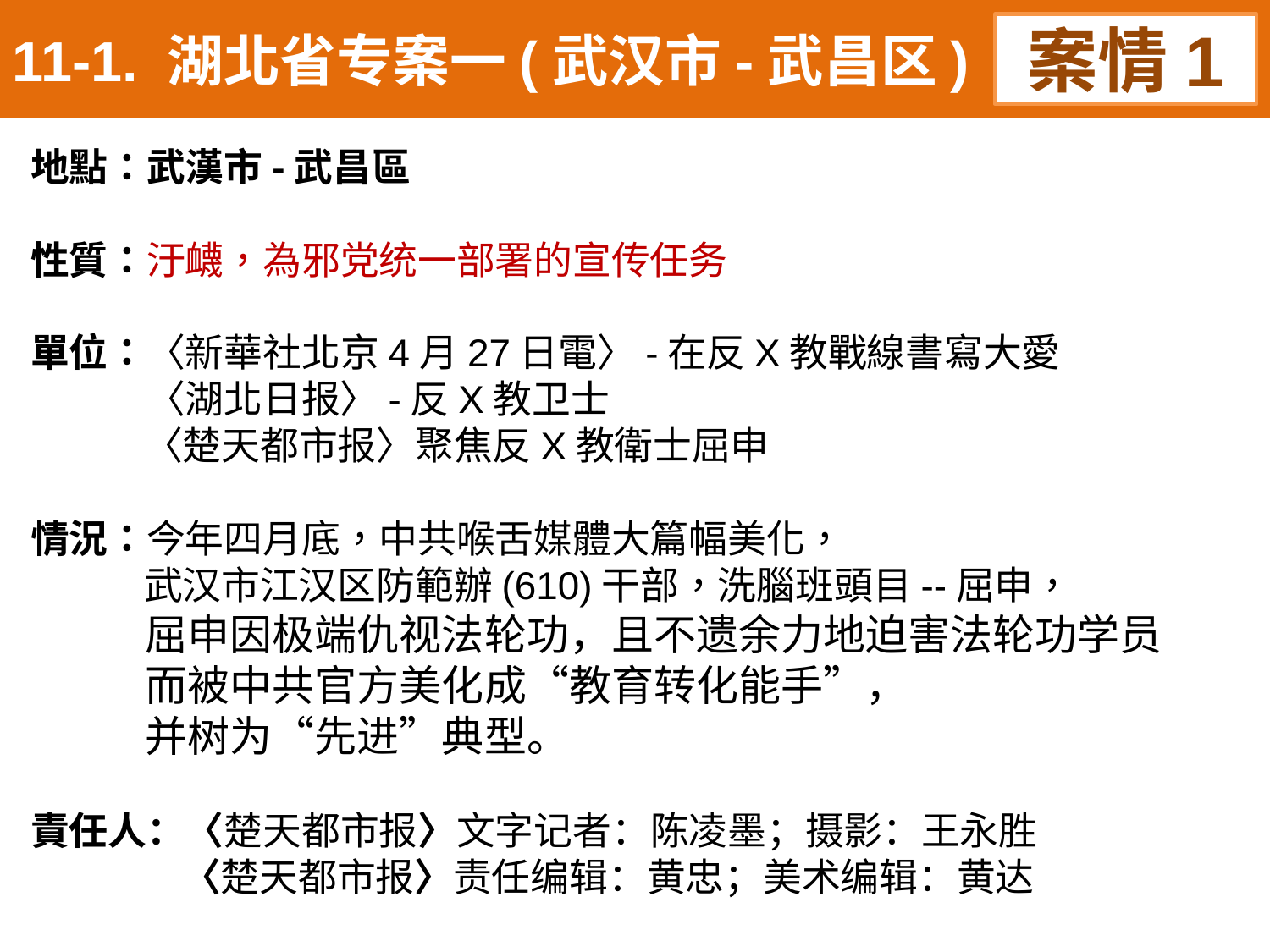

11-1. 湖北省专案一(武汉市-武昌区)
案情1

地點：武漢市-武昌區

性質：汙衊，為邪党统一部署的宣传任务

單位：〈新華社北京4月27日電〉-在反X教戰線書寫大愛
            〈湖北日报〉-反X教卫士
            〈楚天都市报〉聚焦反X教衛士屈申

情況：今年四月底，中共喉舌媒體大篇幅美化，
            武汉市江汉区防範辦(610)干部，洗腦班頭目--屈申，
           屈申因极端仇视法轮功，且不遗余力地迫害法轮功学员
           而被中共官方美化成“教育转化能手”，
           并树为“先进”典型。

責任人：〈楚天都市报〉文字记者：陈凌墨；摄影：王永胜
                〈楚天都市报〉责任编辑：黄忠；美术编辑：黄达